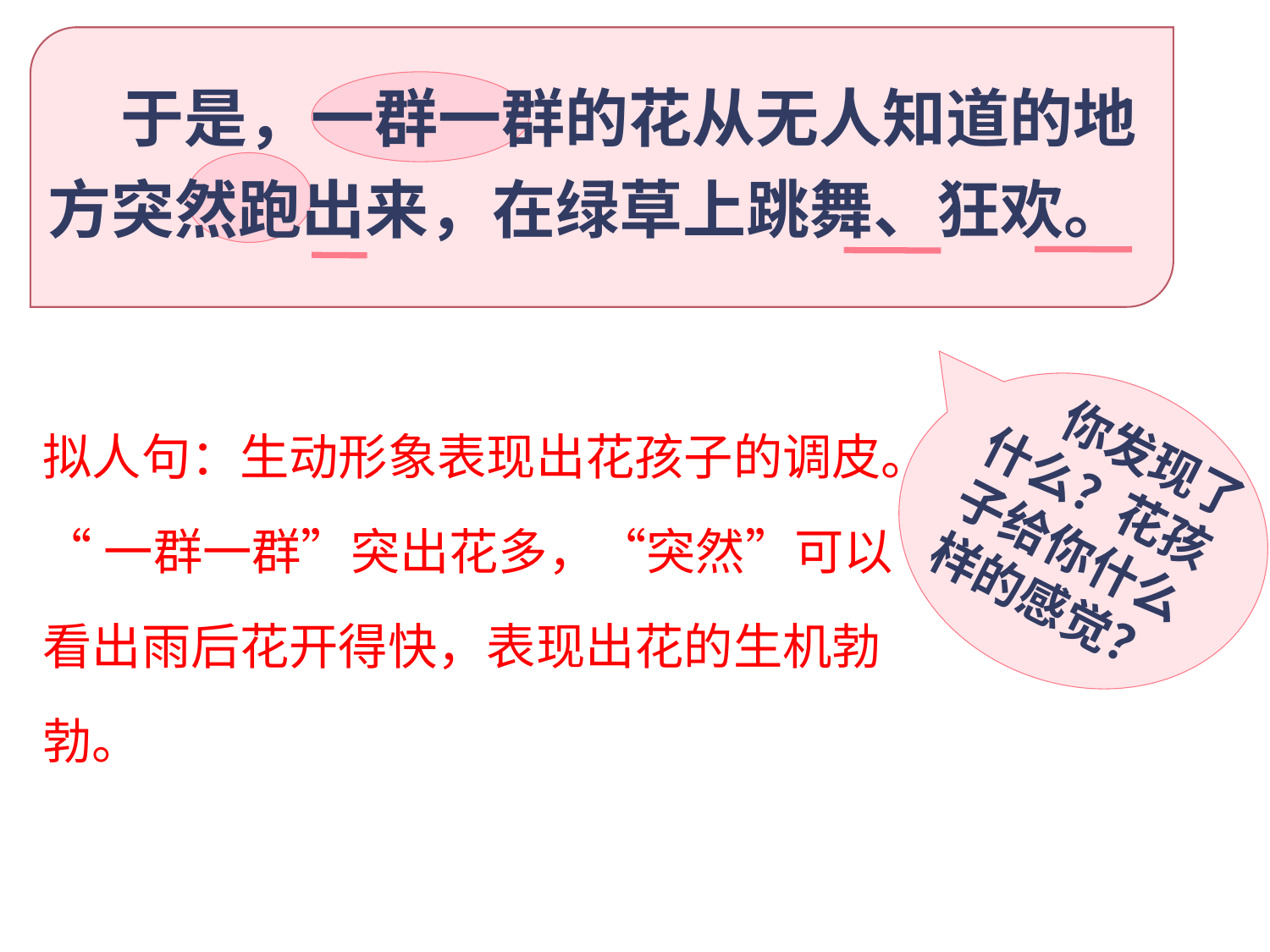

于是，一群一群的花从无人知道的地方突然跑出来，在绿草上跳舞、狂欢。

     你发现了什么？花孩子给你什么样的感觉？
拟人句：生动形象表现出花孩子的调皮。
“一群一群”突出花多，“突然”可以看出雨后花开得快，表现出花的生机勃勃。